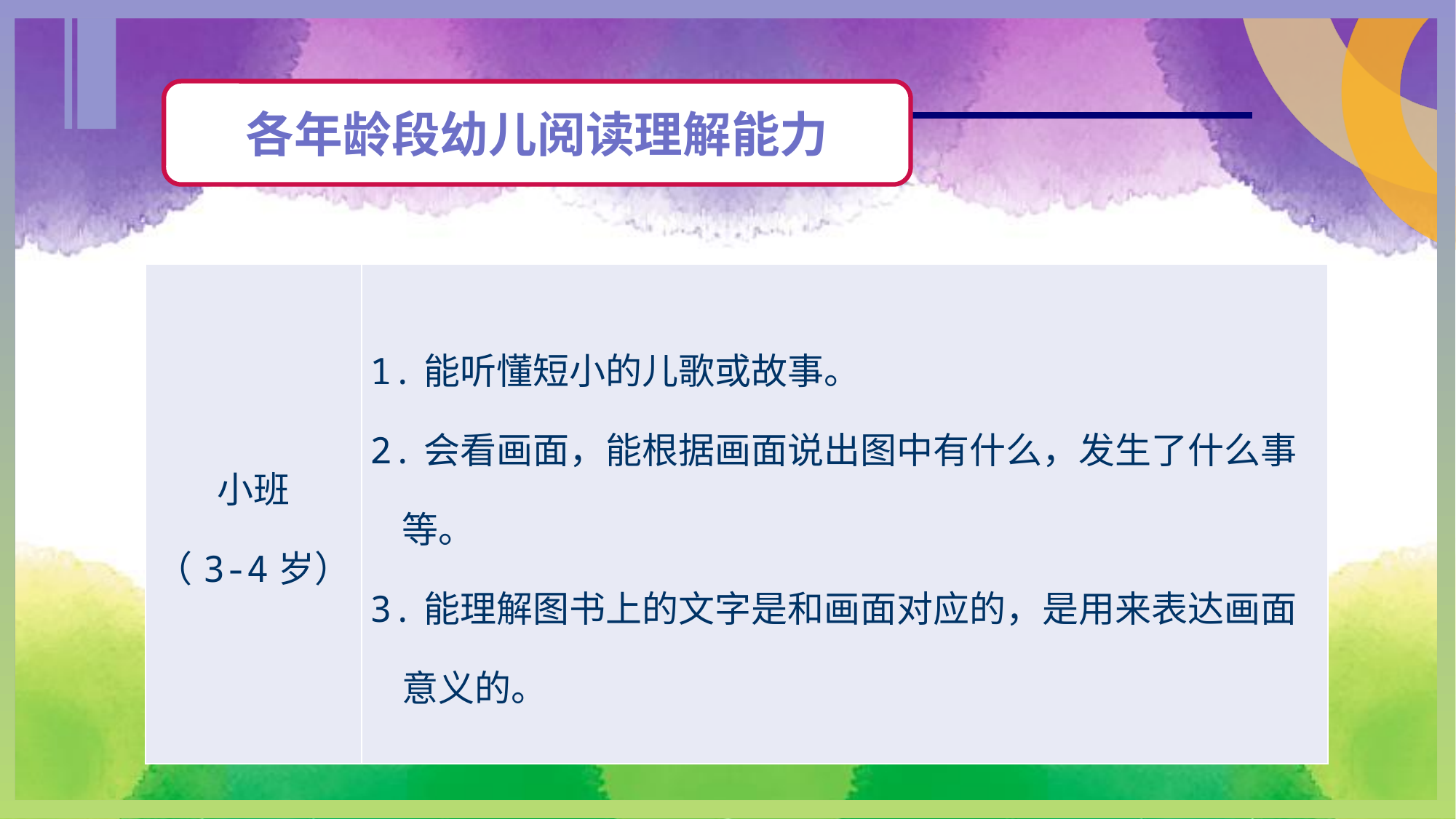

各年龄段幼儿阅读理解能力
| 小班 （3-4岁） | 1.能听懂短小的儿歌或故事。 2.会看画面，能根据画面说出图中有什么，发生了什么事等。 3.能理解图书上的文字是和画面对应的，是用来表达画面意义的。 |
| --- | --- |